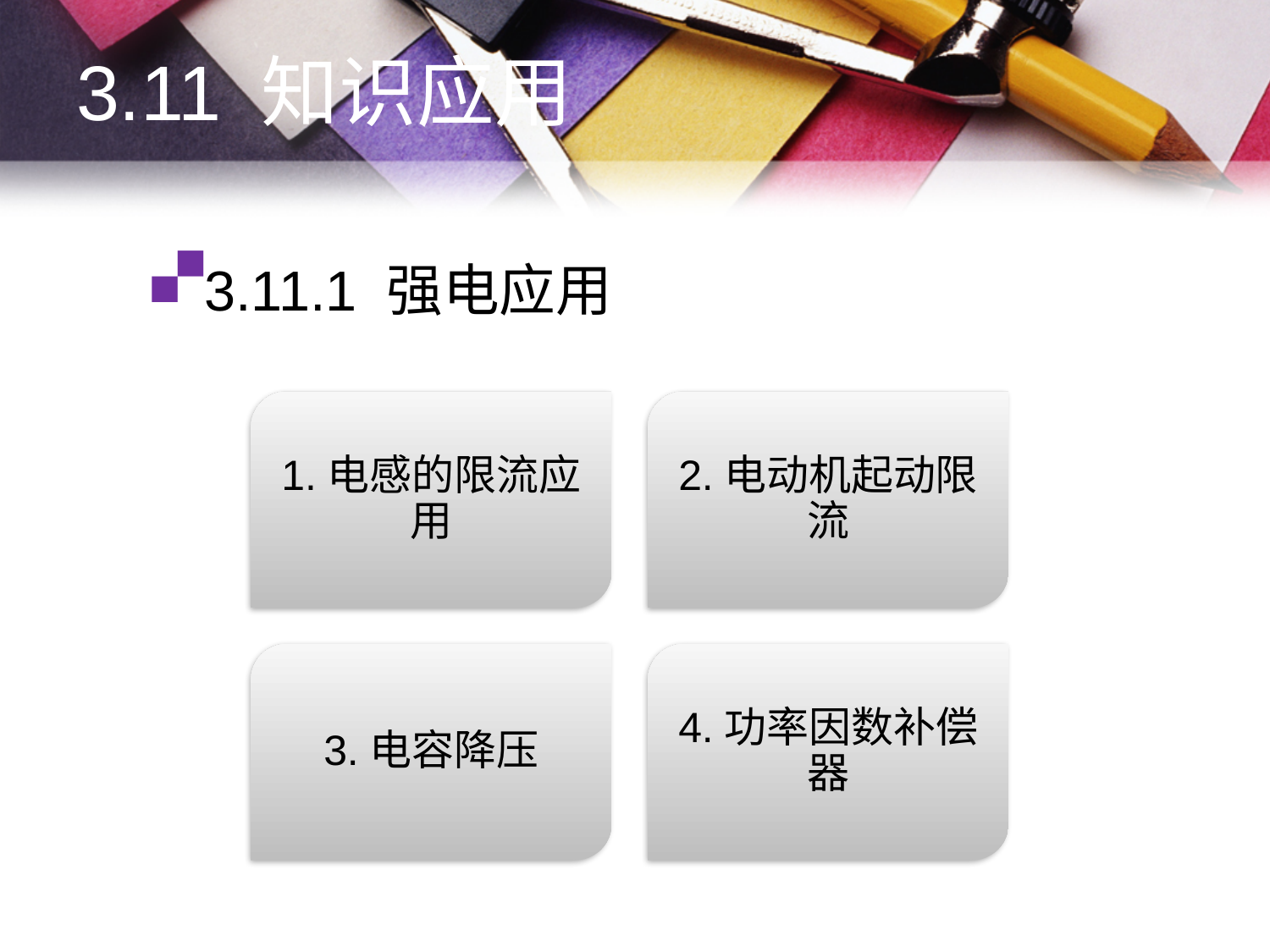

3.11 知识应用
# 3.11.1 强电应用
1.电感的限流应用
2.电动机起动限流
3.电容降压
4.功率因数补偿器